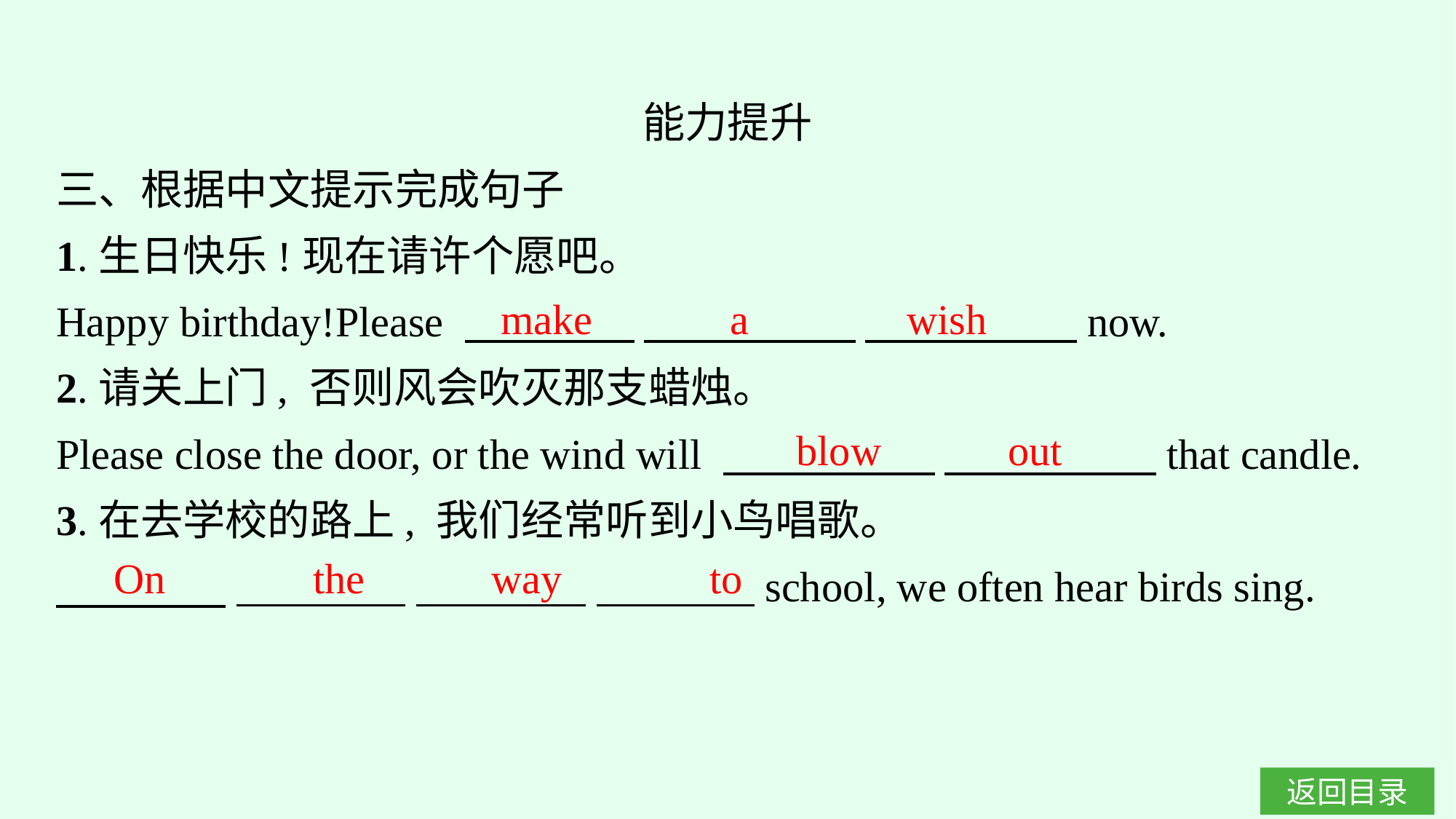

能力提升
三、根据中文提示完成句子
1.生日快乐!现在请许个愿吧。
Happy birthday!Please 　　　　 　　　　　 　　　　　now.
2.请关上门, 否则风会吹灭那支蜡烛。
Please close the door, or the wind will 　　　　　 　　　　　that candle.
3.在去学校的路上, 我们经常听到小鸟唱歌。
　　　　 　　　　 　　　　 　       　school, we often hear birds sing.
make             a               wish
blow            out
On              the            way              to